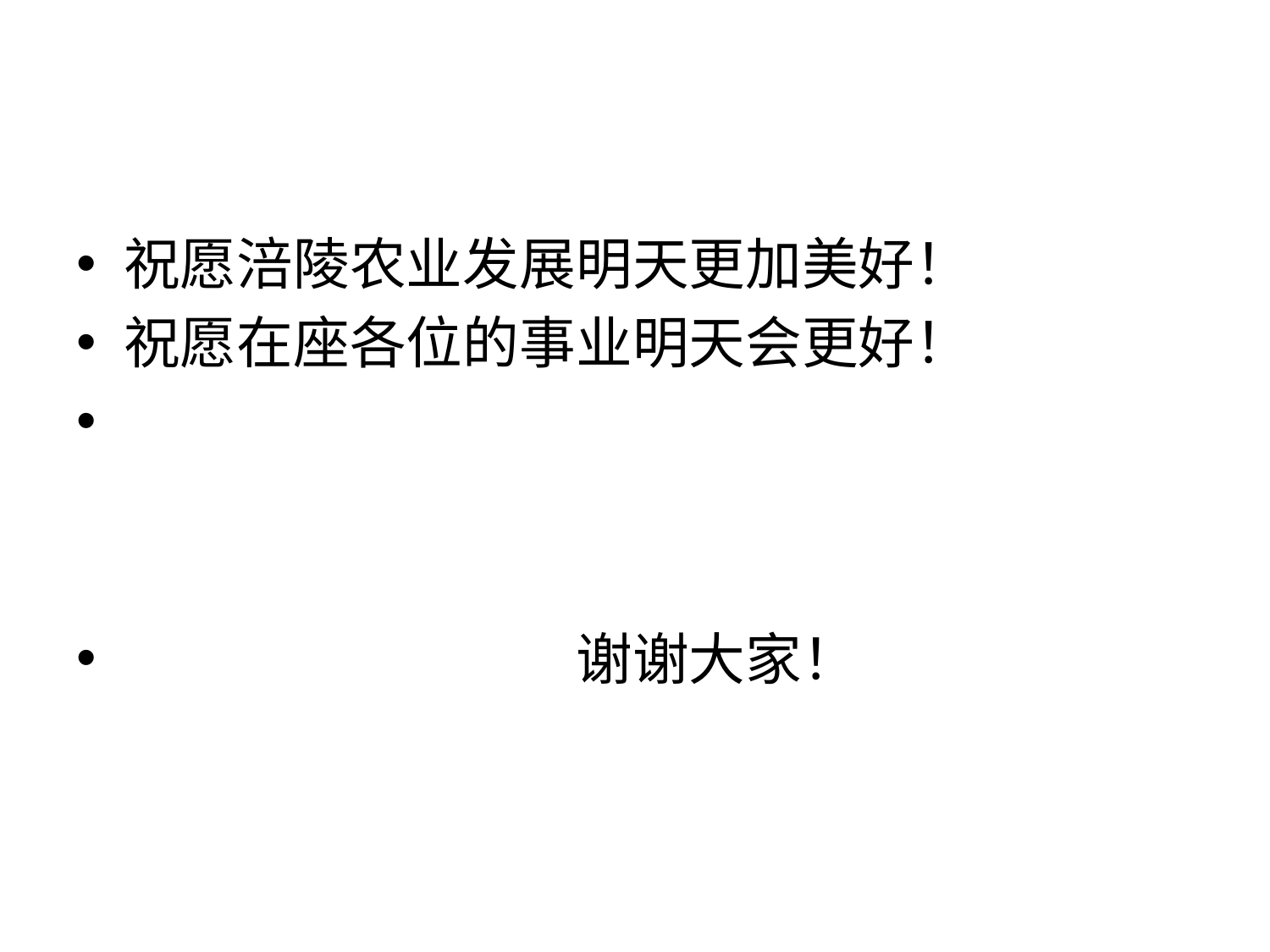

#
祝愿涪陵农业发展明天更加美好！
祝愿在座各位的事业明天会更好！

　　　　　　　　谢谢大家！